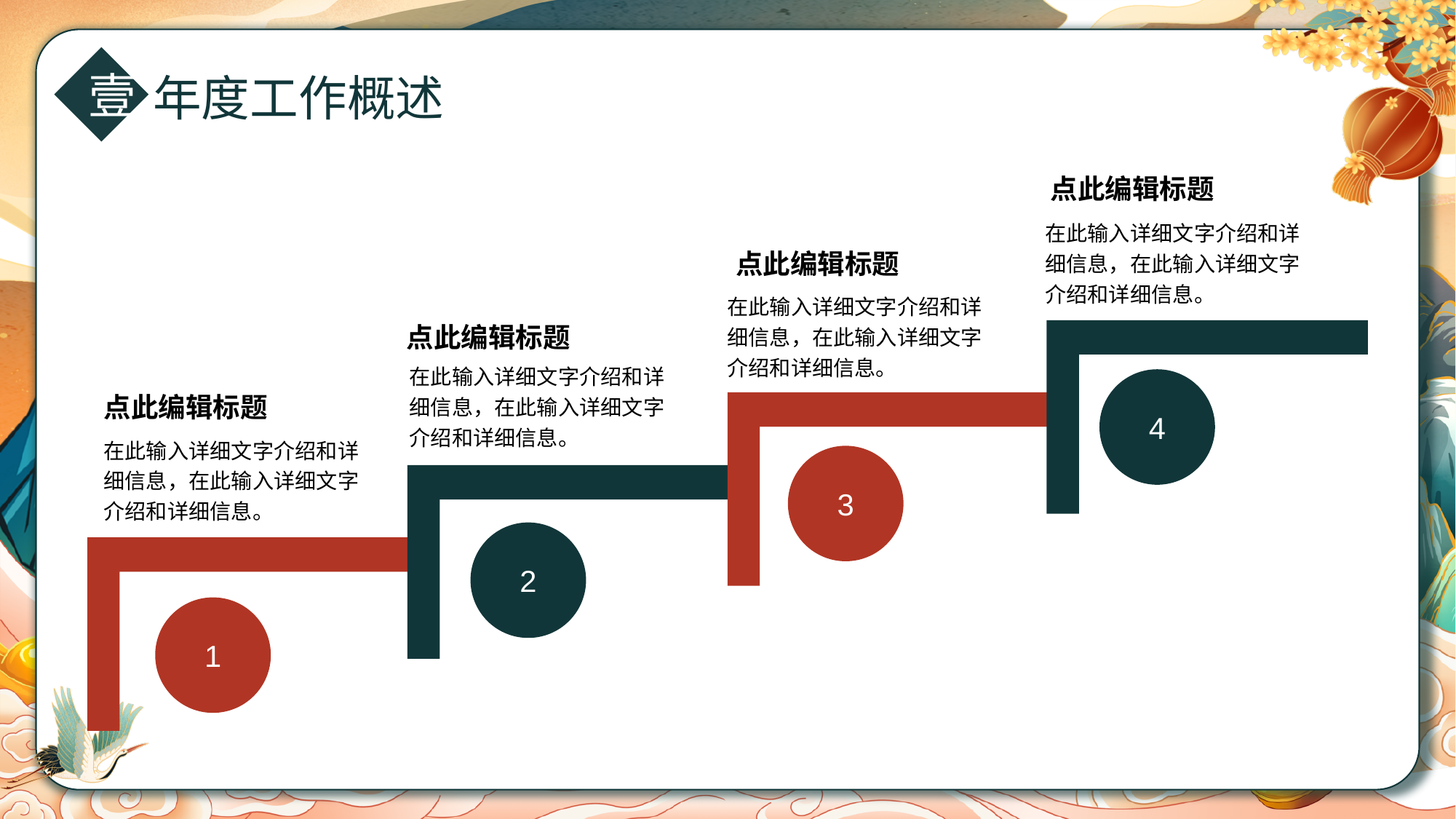

壹
年度工作概述
点此编辑标题
在此输入详细文字介绍和详细信息，在此输入详细文字介绍和详细信息。
点此编辑标题
在此输入详细文字介绍和详细信息，在此输入详细文字介绍和详细信息。
点此编辑标题
在此输入详细文字介绍和详细信息，在此输入详细文字介绍和详细信息。

4
点此编辑标题
在此输入详细文字介绍和详细信息，在此输入详细文字介绍和详细信息。

3

2

1